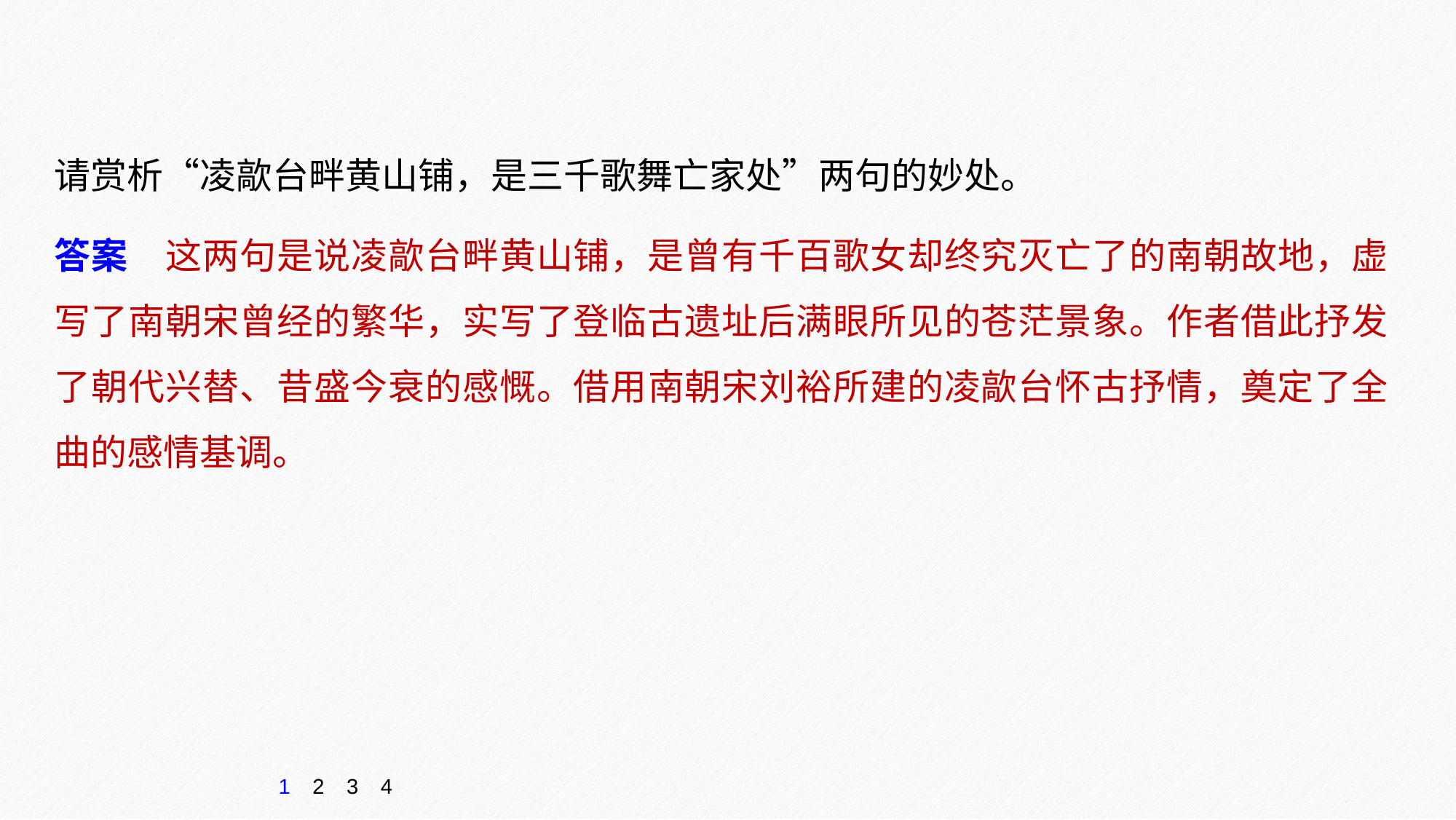

请赏析“凌歊台畔黄山铺，是三千歌舞亡家处”两句的妙处。
答案　这两句是说凌歊台畔黄山铺，是曾有千百歌女却终究灭亡了的南朝故地，虚写了南朝宋曾经的繁华，实写了登临古遗址后满眼所见的苍茫景象。作者借此抒发了朝代兴替、昔盛今衰的感慨。借用南朝宋刘裕所建的凌歊台怀古抒情，奠定了全曲的感情基调。
1
2
3
4